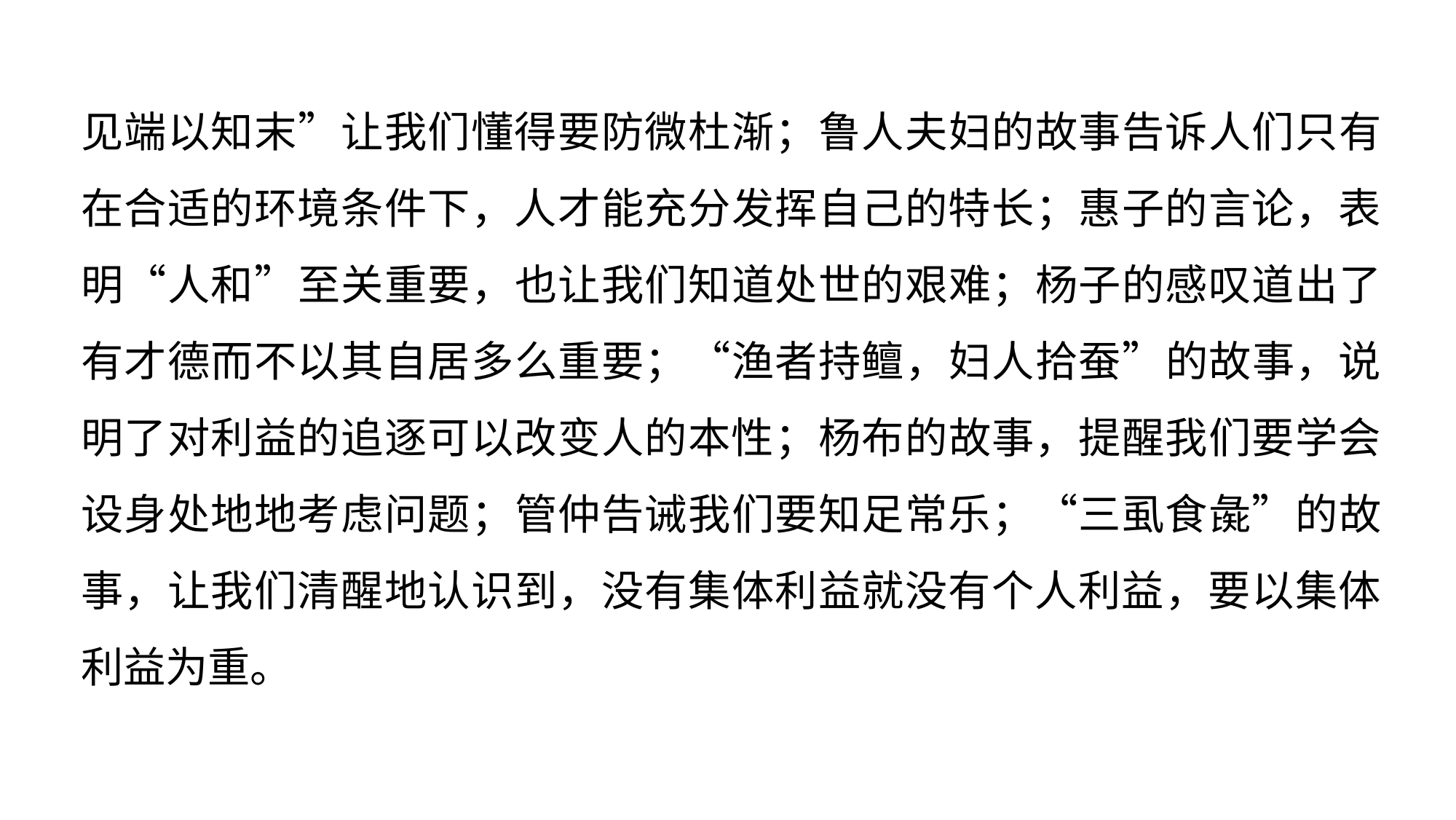

见端以知末”让我们懂得要防微杜渐；鲁人夫妇的故事告诉人们只有在合适的环境条件下，人才能充分发挥自己的特长；惠子的言论，表明“人和”至关重要，也让我们知道处世的艰难；杨子的感叹道出了有才德而不以其自居多么重要；“渔者持鳣，妇人拾蚕”的故事，说明了对利益的追逐可以改变人的本性；杨布的故事，提醒我们要学会设身处地地考虑问题；管仲告诫我们要知足常乐；“三虱食彘”的故事，让我们清醒地认识到，没有集体利益就没有个人利益，要以集体利益为重。